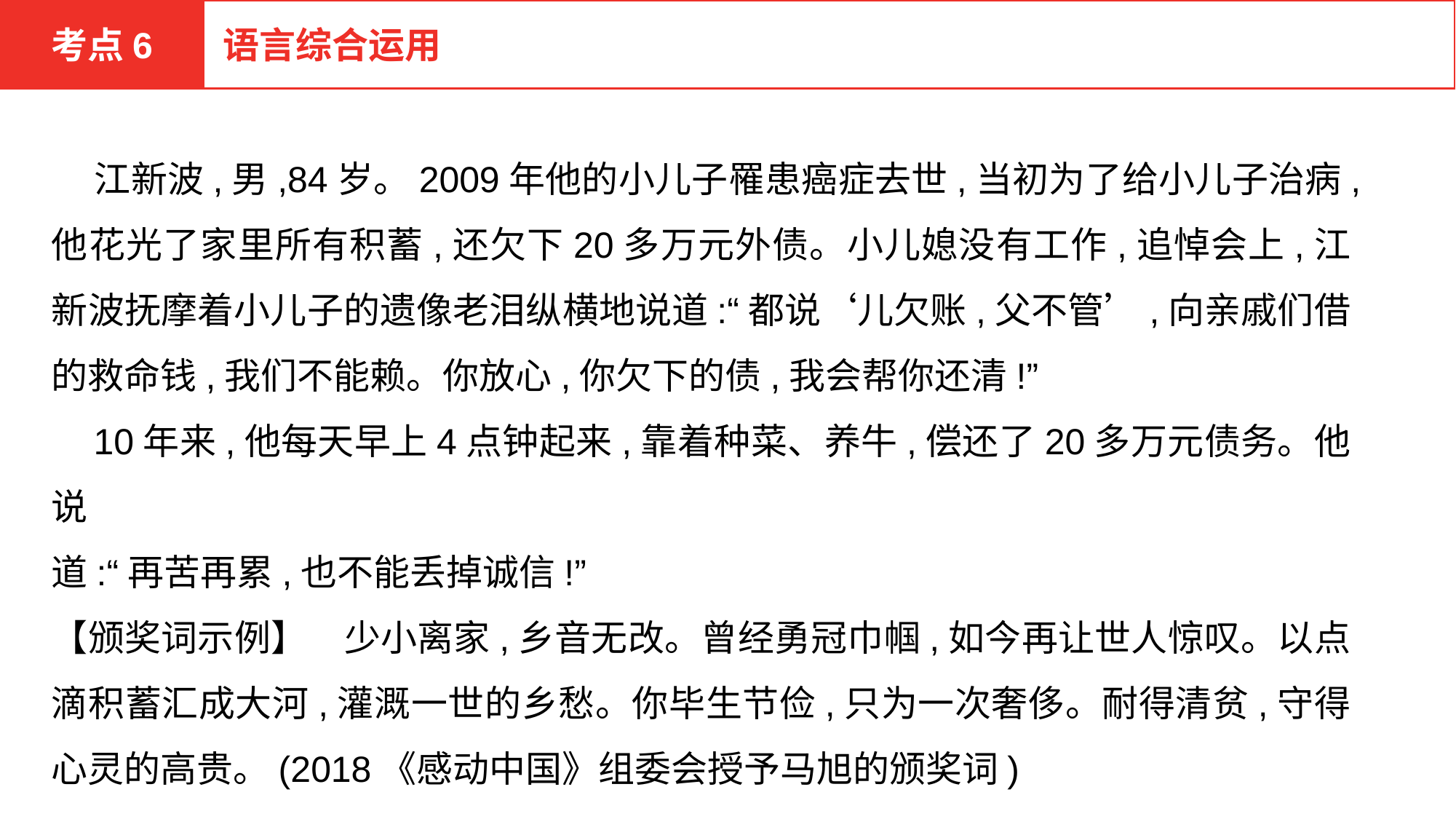

考点6
语言综合运用
    江新波,男,84岁。2009年他的小儿子罹患癌症去世,当初为了给小儿子治病,他花光了家里所有积蓄,还欠下20多万元外债。小儿媳没有工作,追悼会上,江新波抚摩着小儿子的遗像老泪纵横地说道:“都说‘儿欠账,父不管’,向亲戚们借的救命钱,我们不能赖。你放心,你欠下的债,我会帮你还清!”
    10年来,他每天早上4点钟起来,靠着种菜、养牛,偿还了20多万元债务。他说
道:“再苦再累,也不能丢掉诚信!”
【颁奖词示例】　少小离家,乡音无改。曾经勇冠巾帼,如今再让世人惊叹。以点滴积蓄汇成大河,灌溉一世的乡愁。你毕生节俭,只为一次奢侈。耐得清贫,守得心灵的高贵。(2018《感动中国》组委会授予马旭的颁奖词)